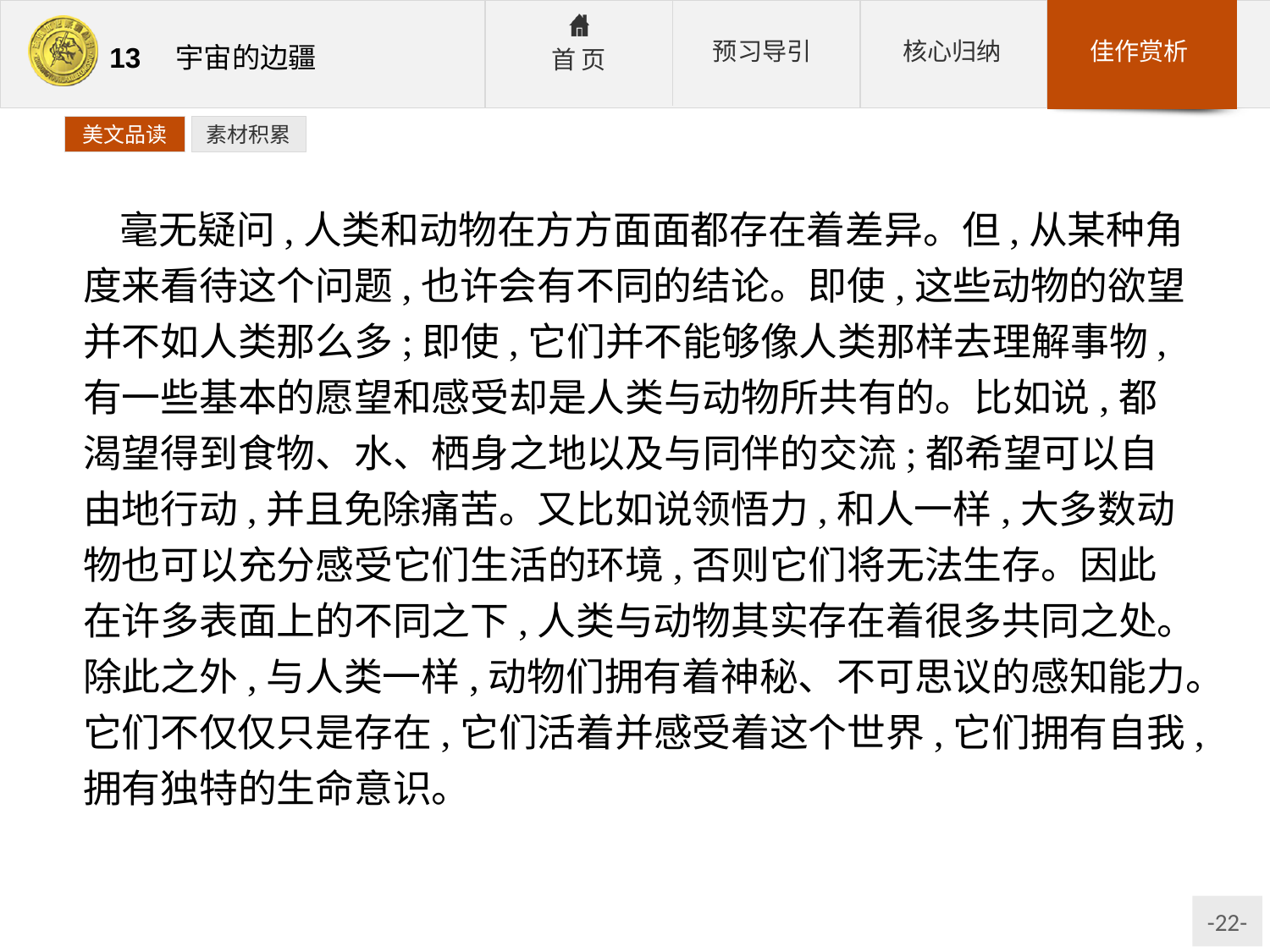

美文品读
素材积累
毫无疑问,人类和动物在方方面面都存在着差异。但,从某种角度来看待这个问题,也许会有不同的结论。即使,这些动物的欲望并不如人类那么多;即使,它们并不能够像人类那样去理解事物,有一些基本的愿望和感受却是人类与动物所共有的。比如说,都渴望得到食物、水、栖身之地以及与同伴的交流;都希望可以自由地行动,并且免除痛苦。又比如说领悟力,和人一样,大多数动物也可以充分感受它们生活的环境,否则它们将无法生存。因此在许多表面上的不同之下,人类与动物其实存在着很多共同之处。除此之外,与人类一样,动物们拥有着神秘、不可思议的感知能力。它们不仅仅只是存在,它们活着并感受着这个世界,它们拥有自我,拥有独特的生命意识。